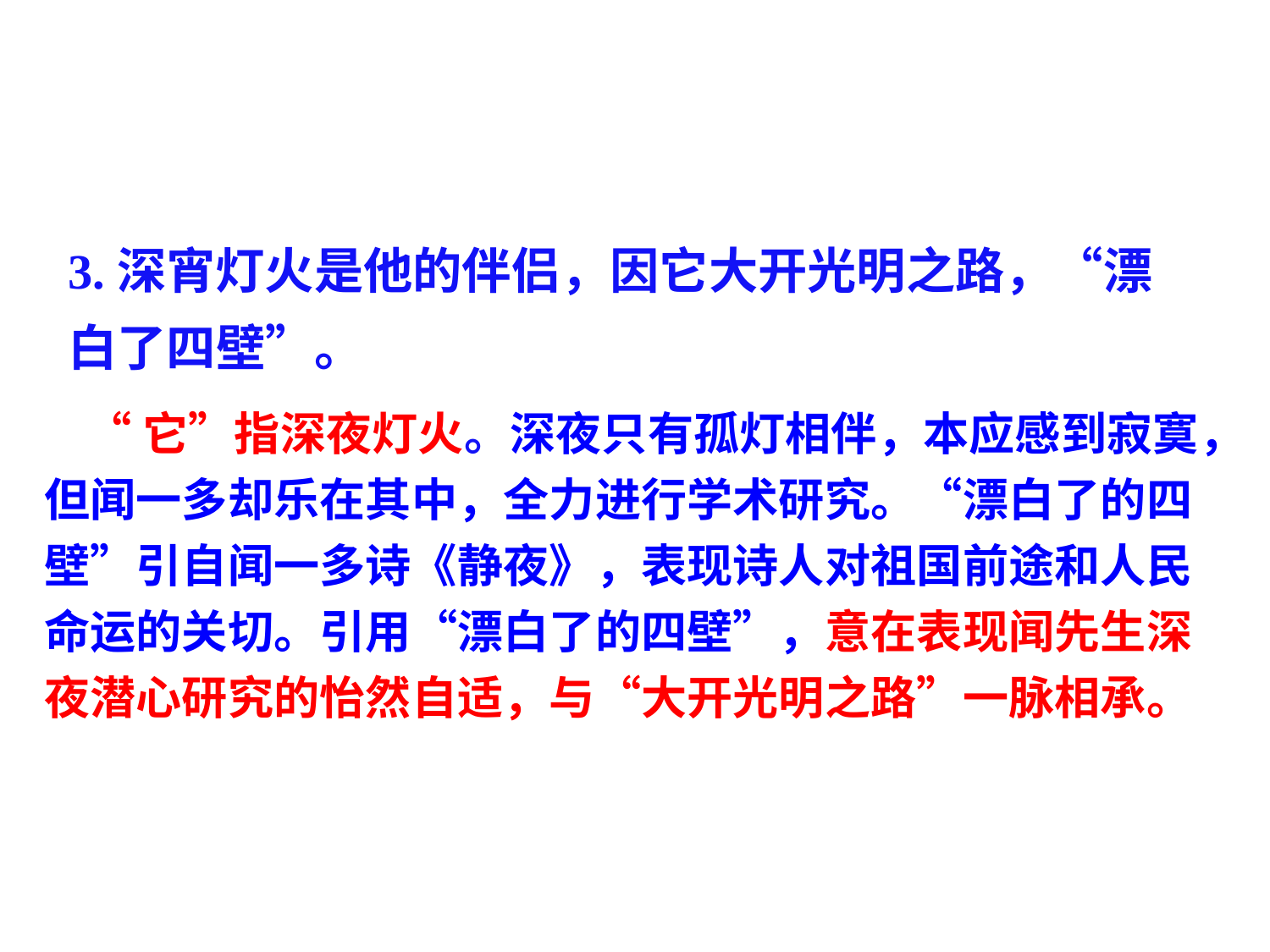

3.深宵灯火是他的伴侣，因它大开光明之路，“漂白了四壁”。
    “它”指深夜灯火。深夜只有孤灯相伴，本应感到寂寞，但闻一多却乐在其中，全力进行学术研究。“漂白了的四壁”引自闻一多诗《静夜》，表现诗人对祖国前途和人民命运的关切。引用“漂白了的四壁”，意在表现闻先生深夜潜心研究的怡然自适，与“大开光明之路”一脉相承。